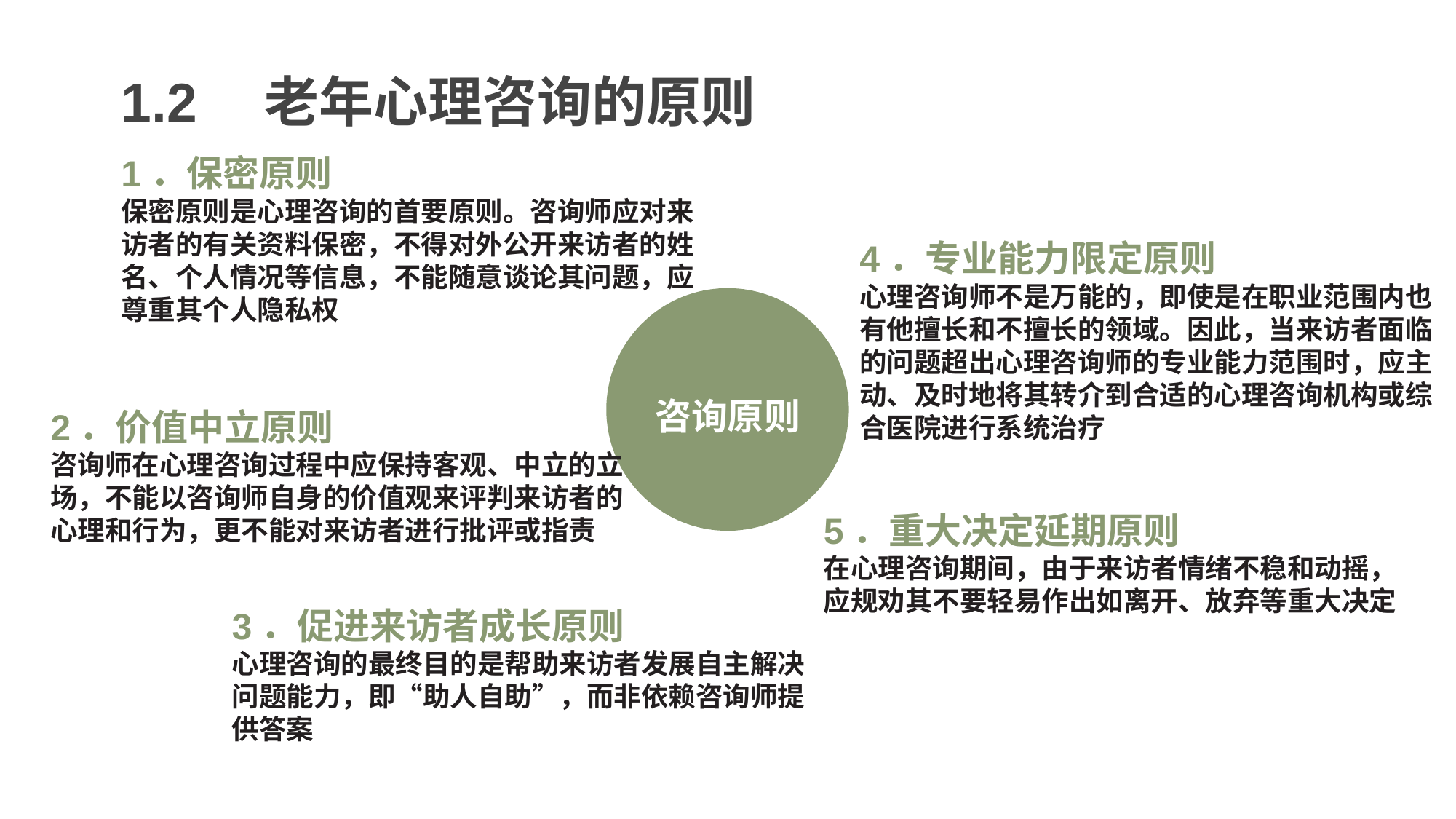

1.2　老年心理咨询的原则
1．保密原则
保密原则是心理咨询的首要原则。咨询师应对来访者的有关资料保密，不得对外公开来访者的姓名、个人情况等信息，不能随意谈论其问题，应尊重其个人隐私权

4．专业能力限定原则
心理咨询师不是万能的，即使是在职业范围内也有他擅长和不擅长的领域。因此，当来访者面临的问题超出心理咨询师的专业能力范围时，应主动、及时地将其转介到合适的心理咨询机构或综合医院进行系统治疗
咨询原则
2．价值中立原则
咨询师在心理咨询过程中应保持客观、中立的立场，不能以咨询师自身的价值观来评判来访者的心理和行为，更不能对来访者进行批评或指责
5．重大决定延期原则
在心理咨询期间，由于来访者情绪不稳和动摇，应规劝其不要轻易作出如离开、放弃等重大决定
3．促进来访者成长原则
心理咨询的最终目的是帮助来访者发展自主解决问题能力，即“助人自助”，而非依赖咨询师提供答案